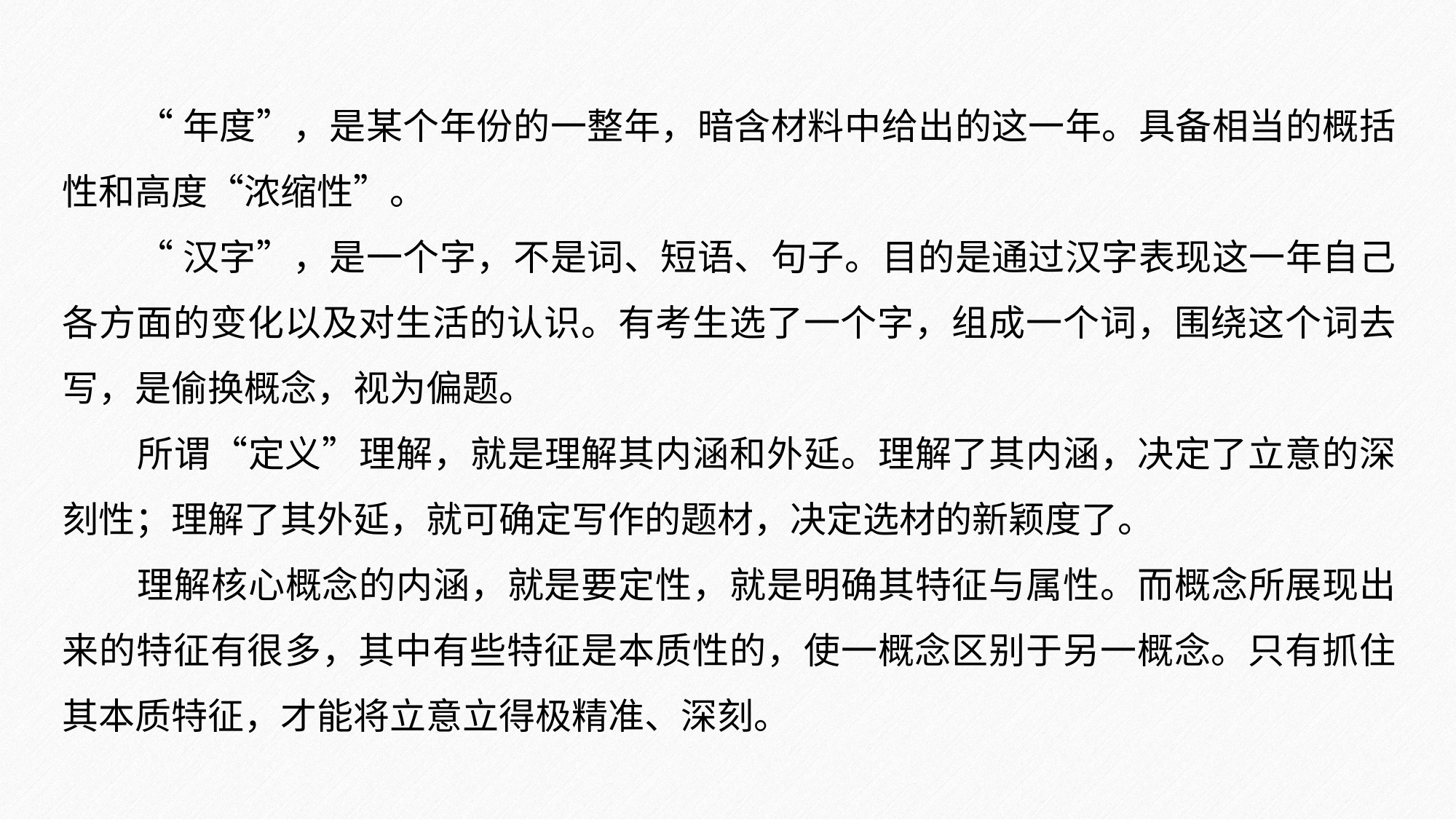

“年度”，是某个年份的一整年，暗含材料中给出的这一年。具备相当的概括性和高度“浓缩性”。
“汉字”，是一个字，不是词、短语、句子。目的是通过汉字表现这一年自己各方面的变化以及对生活的认识。有考生选了一个字，组成一个词，围绕这个词去写，是偷换概念，视为偏题。
所谓“定义”理解，就是理解其内涵和外延。理解了其内涵，决定了立意的深刻性；理解了其外延，就可确定写作的题材，决定选材的新颖度了。
理解核心概念的内涵，就是要定性，就是明确其特征与属性。而概念所展现出来的特征有很多，其中有些特征是本质性的，使一概念区别于另一概念。只有抓住其本质特征，才能将立意立得极精准、深刻。